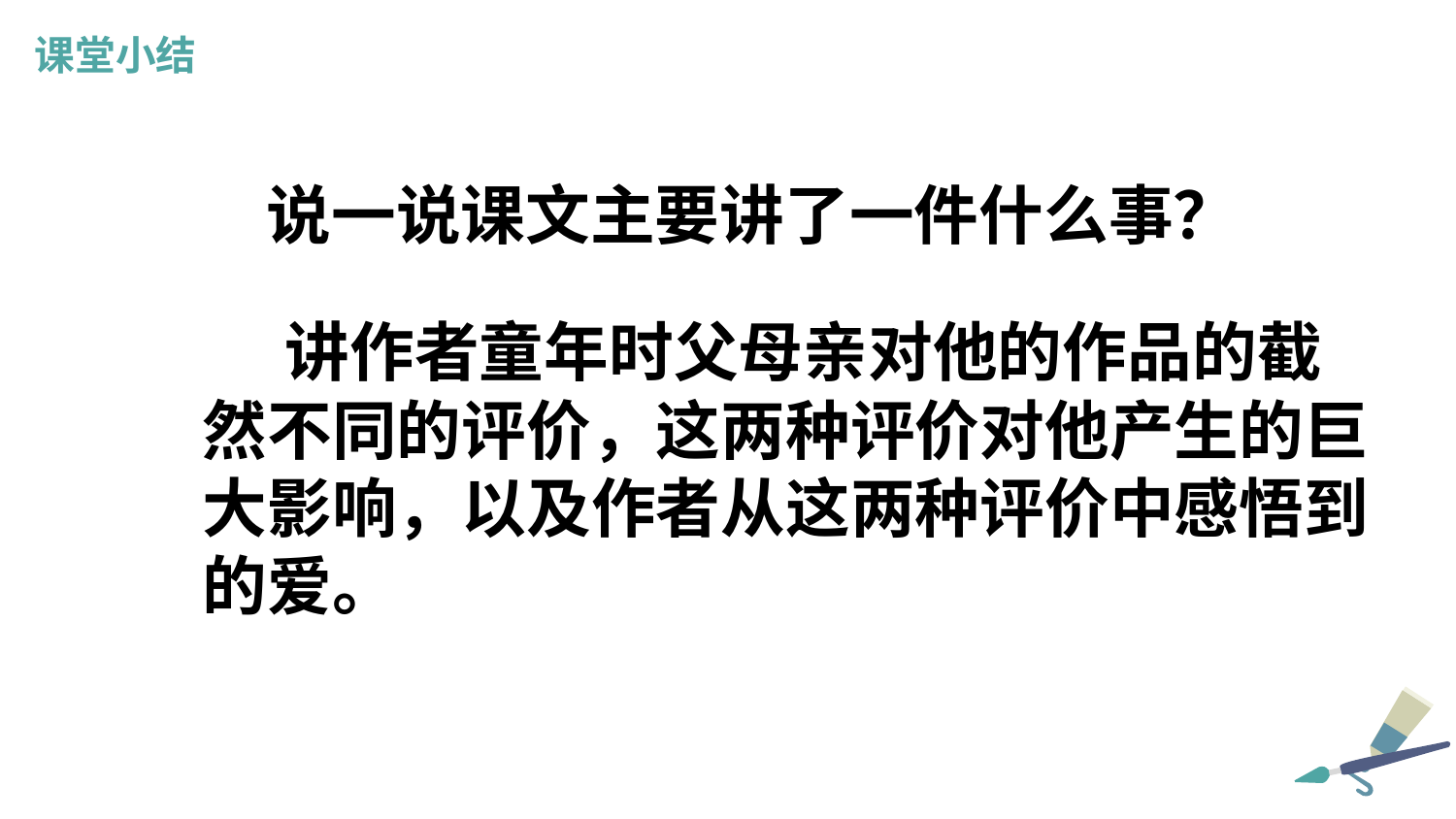

课堂小结
说一说课文主要讲了一件什么事？
    讲作者童年时父母亲对他的作品的截然不同的评价，这两种评价对他产生的巨大影响，以及作者从这两种评价中感悟到的爱。